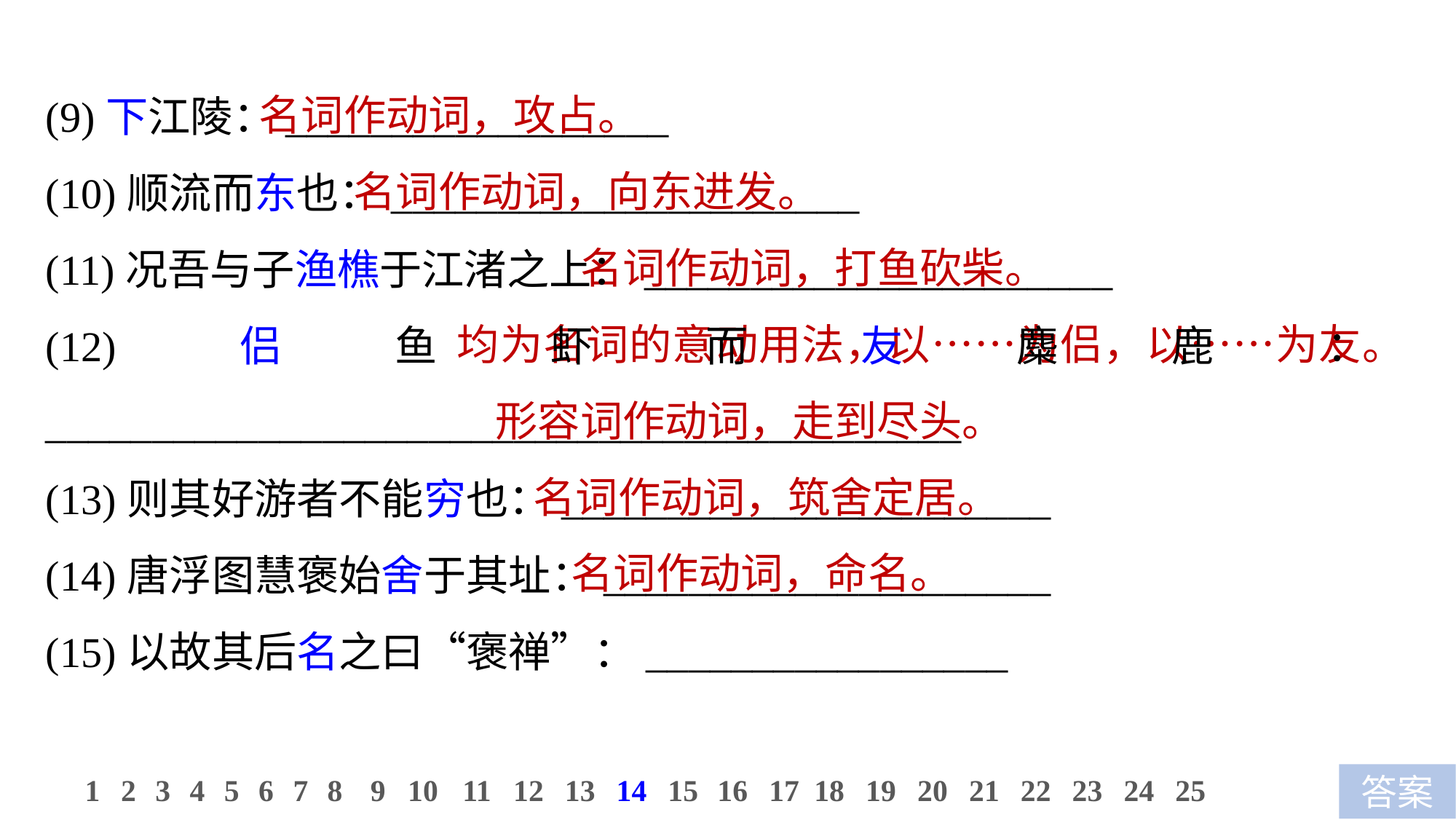

(9)下江陵：__________________
(10)顺流而东也：______________________
(11)况吾与子渔樵于江渚之上：______________________
(12)侣鱼虾而友麋鹿：___________________________________________
(13)则其好游者不能穷也：_______________________
(14)唐浮图慧褒始舍于其址：_____________________
(15)以故其后名之曰“褒禅”：_________________
                    名词作动词，攻占。
                              名词作动词，向东进发。
                                                      名词作动词，打鱼砍柴。
                                      均为名词的意动用法，以……为侣，以……为友。
                                             形容词作动词，走到尽头。
                                                 名词作动词，筑舍定居。
                                                     名词作动词，命名。
11
12
13
14
15
16
17
18
19
20
21
22
23
24
25
1
2
3
4
5
6
7
8
9
10
答案